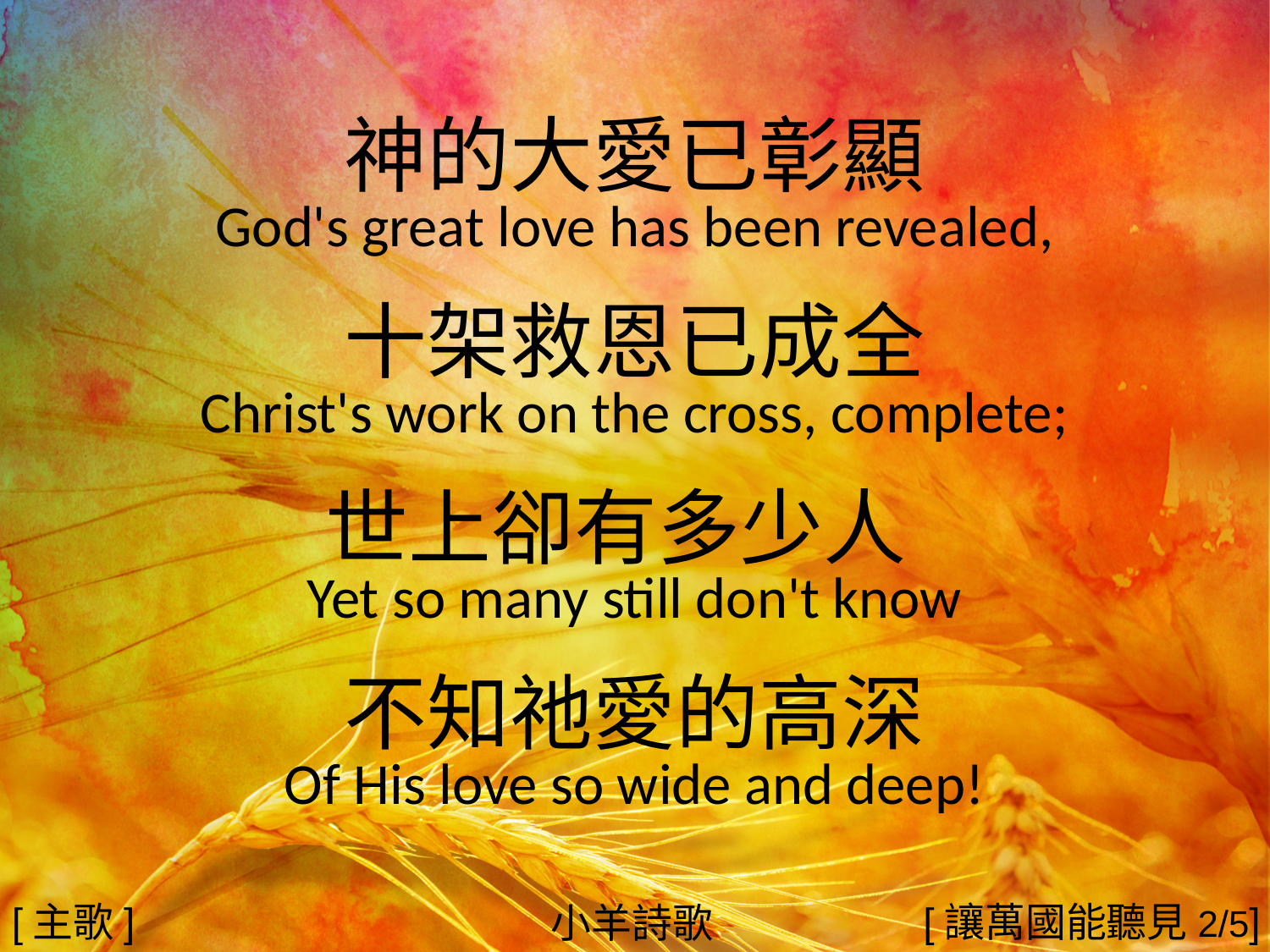

神的大愛已彰顯
God's great love has been revealed,

十架救恩已成全
Christ's work on the cross, complete;

世上卻有多少人
Yet so many still don't know

不知祂愛的高深
Of His love so wide and deep!
#

[主歌]
[讓萬國能聽見2/5]
小羊詩歌